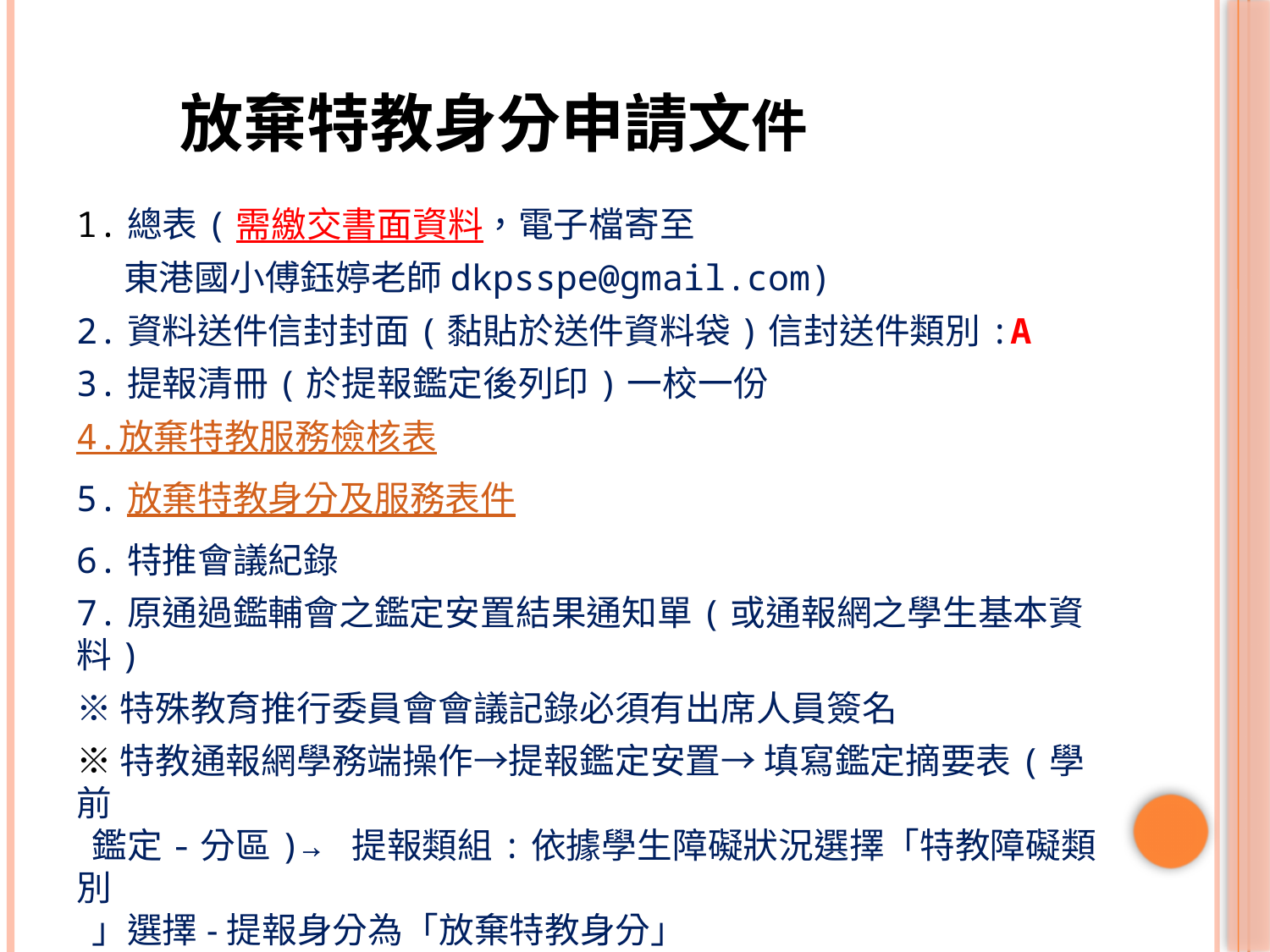

# 放棄特教身分申請文件
1.總表(需繳交書面資料，電子檔寄至
     東港國小傅鈺婷老師dkpsspe@gmail.com)
2.資料送件信封封面(黏貼於送件資料袋)信封送件類別:A
3.提報清冊(於提報鑑定後列印)一校一份
4.放棄特教服務檢核表
5.放棄特教身分及服務表件
6.特推會議紀錄
7.原通過鑑輔會之鑑定安置結果通知單(或通報網之學生基本資料)
※特殊教育推行委員會會議記錄必須有出席人員簽名
※特教通報網學務端操作→提報鑑定安置→ 填寫鑑定摘要表(學前
  鑑定-分區)→ 提報類組:依據學生障礙狀況選擇「特教障礙類別
  」選擇-提報身分為「放棄特教身分」